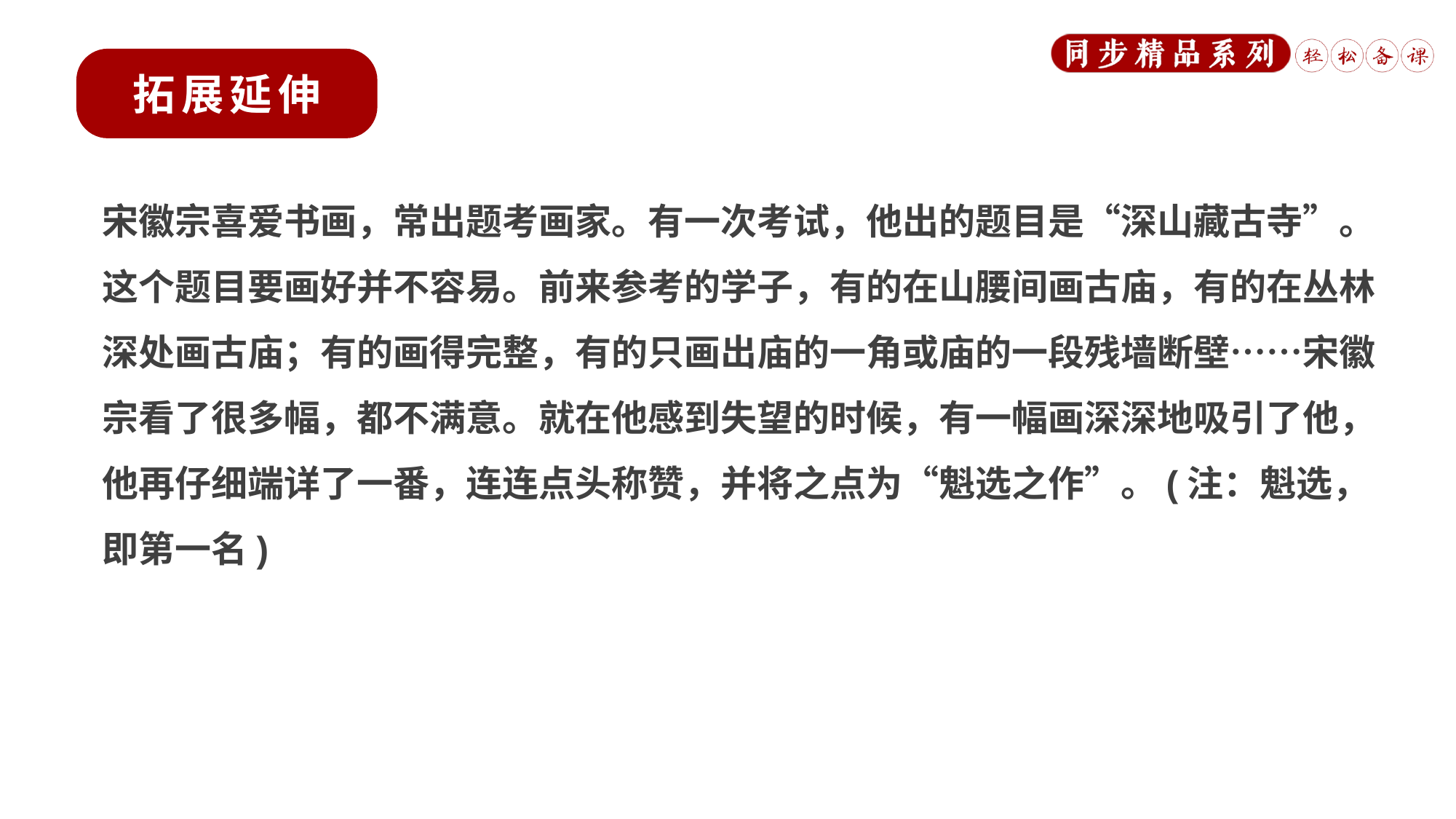

宋徽宗喜爱书画，常出题考画家。有一次考试，他出的题目是“深山藏古寺”。这个题目要画好并不容易。前来参考的学子，有的在山腰间画古庙，有的在丛林深处画古庙；有的画得完整，有的只画出庙的一角或庙的一段残墙断壁……宋徽宗看了很多幅，都不满意。就在他感到失望的时候，有一幅画深深地吸引了他，他再仔细端详了一番，连连点头称赞，并将之点为“魁选之作”。(注：魁选，即第一名)